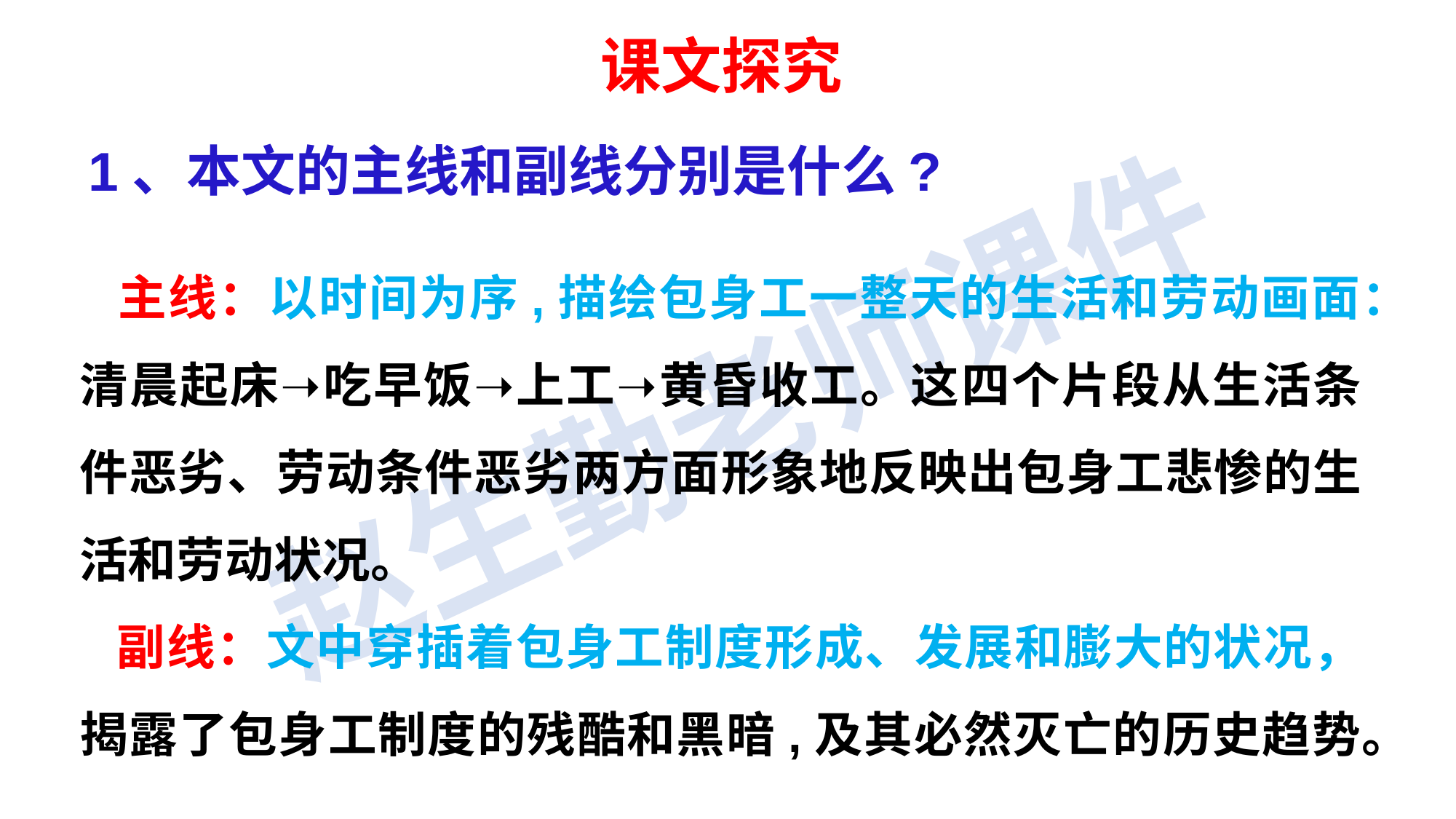

课文探究
1、本文的主线和副线分别是什么?
  主线：以时间为序,描绘包身工一整天的生活和劳动画面：清晨起床➝吃早饭➝上工➝黄昏收工。这四个片段从生活条件恶劣、劳动条件恶劣两方面形象地反映出包身工悲惨的生活和劳动状况。
  副线：文中穿插着包身工制度形成、发展和膨大的状况，揭露了包身工制度的残酷和黑暗,及其必然灭亡的历史趋势。